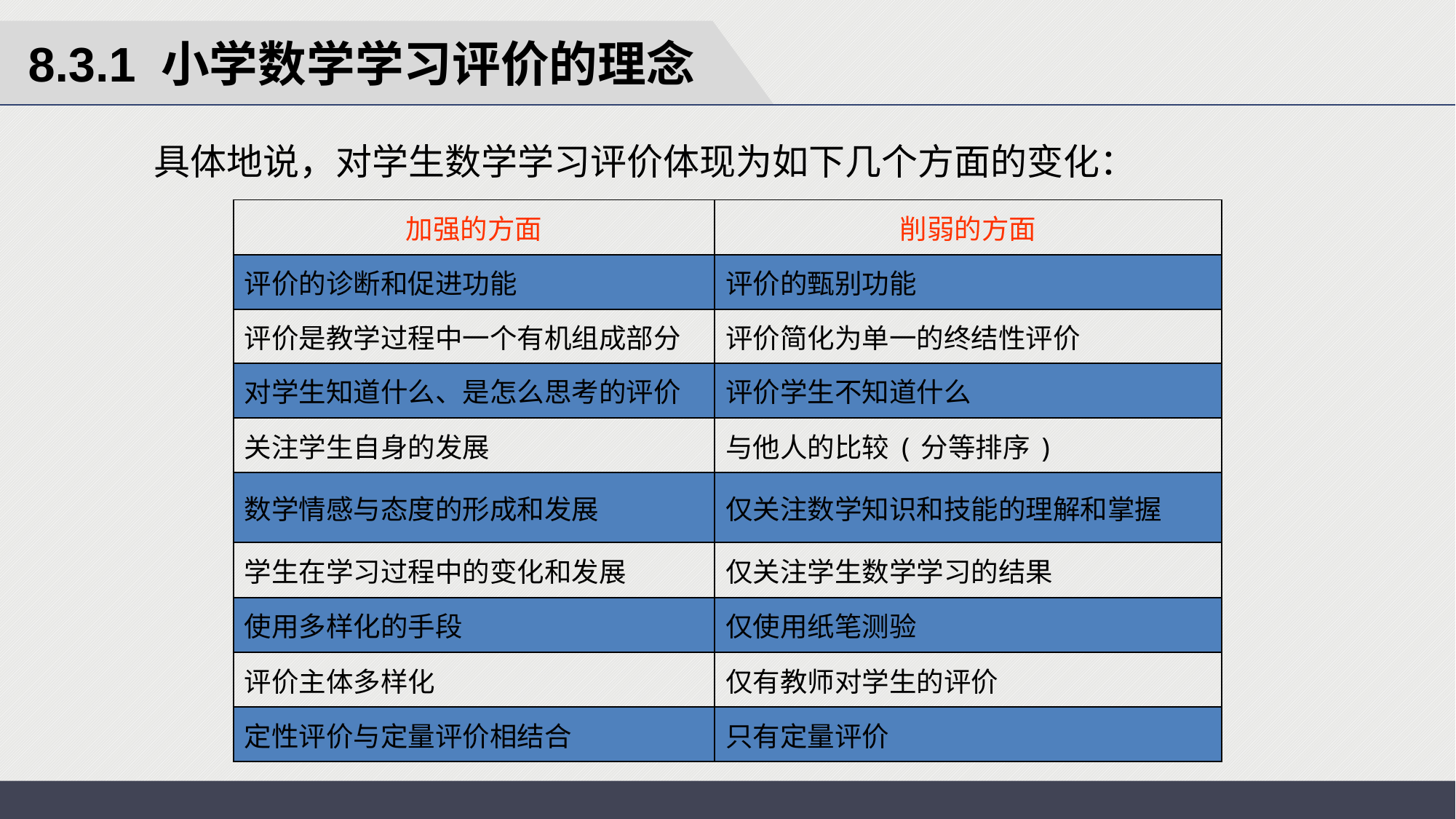

8.3.1 小学数学学习评价的理念
具体地说，对学生数学学习评价体现为如下几个方面的变化：
| 加强的方面 | 削弱的方面 |
| --- | --- |
| 评价的诊断和促进功能 | 评价的甄别功能 |
| 评价是教学过程中一个有机组成部分 | 评价简化为单一的终结性评价 |
| 对学生知道什么、是怎么思考的评价 | 评价学生不知道什么 |
| 关注学生自身的发展 | 与他人的比较(分等排序) |
| 数学情感与态度的形成和发展 | 仅关注数学知识和技能的理解和掌握 |
| 学生在学习过程中的变化和发展 | 仅关注学生数学学习的结果 |
| 使用多样化的手段 | 仅使用纸笔测验 |
| 评价主体多样化 | 仅有教师对学生的评价 |
| 定性评价与定量评价相结合 | 只有定量评价 |